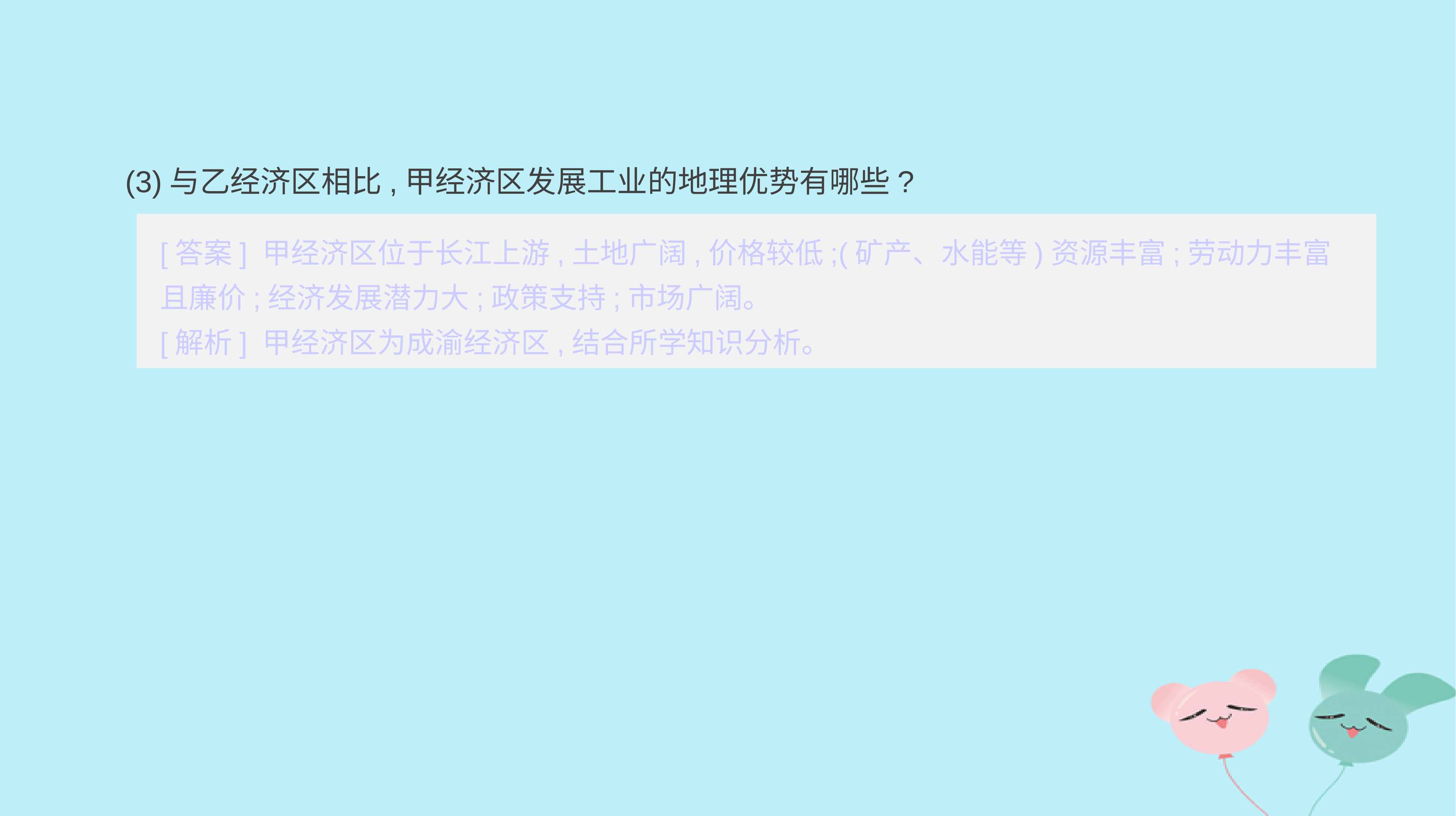

(3)与乙经济区相比,甲经济区发展工业的地理优势有哪些?

[答案] 甲经济区位于长江上游,土地广阔,价格较低;(矿产、水能等)资源丰富;劳动力丰富且廉价;经济发展潜力大;政策支持;市场广阔。
[解析] 甲经济区为成渝经济区,结合所学知识分析。